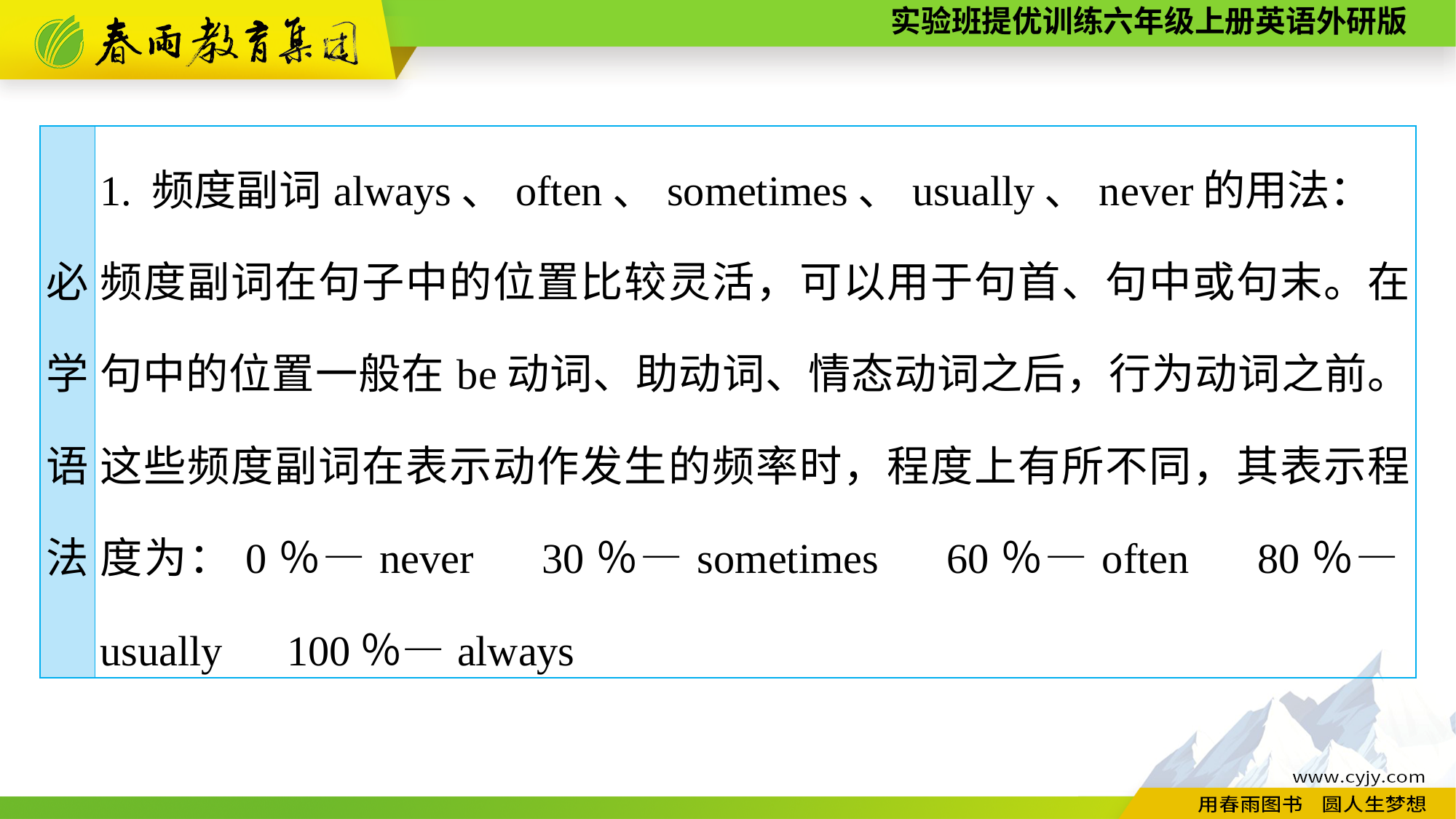

| 必 学 语 法 | 1. 频度副词always、often、sometimes、usually、never的用法： 频度副词在句子中的位置比较灵活，可以用于句首、句中或句末。在句中的位置一般在be动词、助动词、情态动词之后，行为动词之前。这些频度副词在表示动作发生的频率时，程度上有所不同，其表示程度为：0％—never　30％—sometimes　60％—often　80％—usually　100％—always |
| --- | --- |